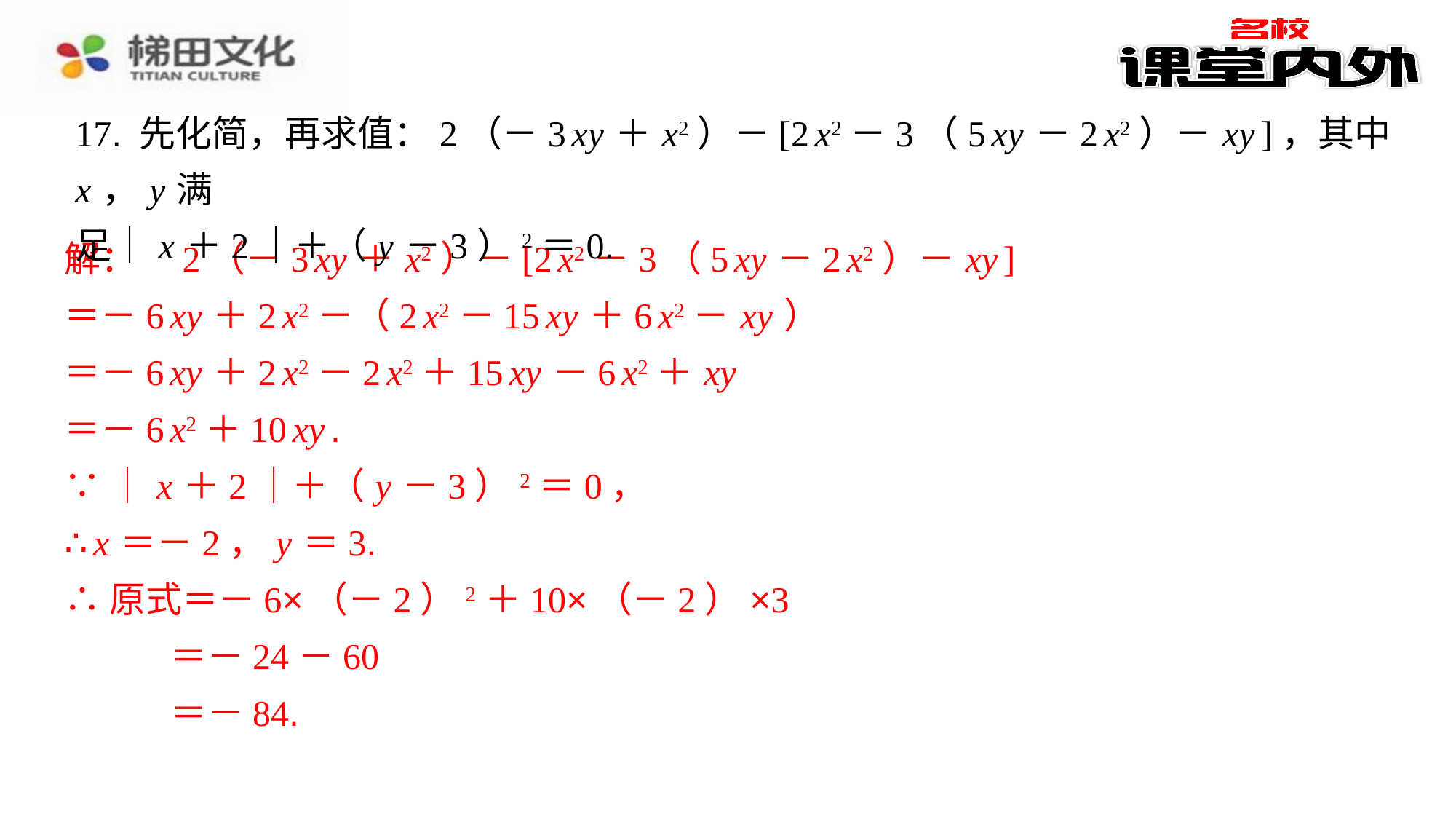

17. 先化简，再求值：2（－3 xy ＋ x2）－[2 x2－3（5 xy －2 x2）－ xy ]，其中 x ， y 满
足｜ x ＋2｜＋（ y －3）2＝0.
解：　2（－3 xy ＋ x2）－[2 x2－3（5 xy －2 x2）－ xy ]
解：　2（－3 xy ＋ x2）－[2 x2－3（5 xy －2 x2）－ xy ]
＝－6 xy ＋2 x2－（2 x2－15 xy ＋6 x2－ xy ）
＝－6 xy ＋2 x2－2 x2＋15 xy －6 x2＋ xy
＝－6 x2＋10 xy .
∵｜ x ＋2｜＋（ y －3）2＝0，
∴ x ＝－2， y ＝3.
∴原式＝－6×（－2）2＋10×（－2）×3
＝－24－60
＝－84.
＝－6 xy ＋2 x2－（2 x2－15 xy ＋6 x2－ xy ）
＝－6 xy ＋2 x2－2 x2＋15 xy －6 x2＋ xy
＝－6 x2＋10 xy .
∵｜ x ＋2｜＋（ y －3）2＝0，
∴ x ＝－2， y ＝3.
∴原式＝－6×（－2）2＋10×（－2）×3
＝－24－60
＝－84.